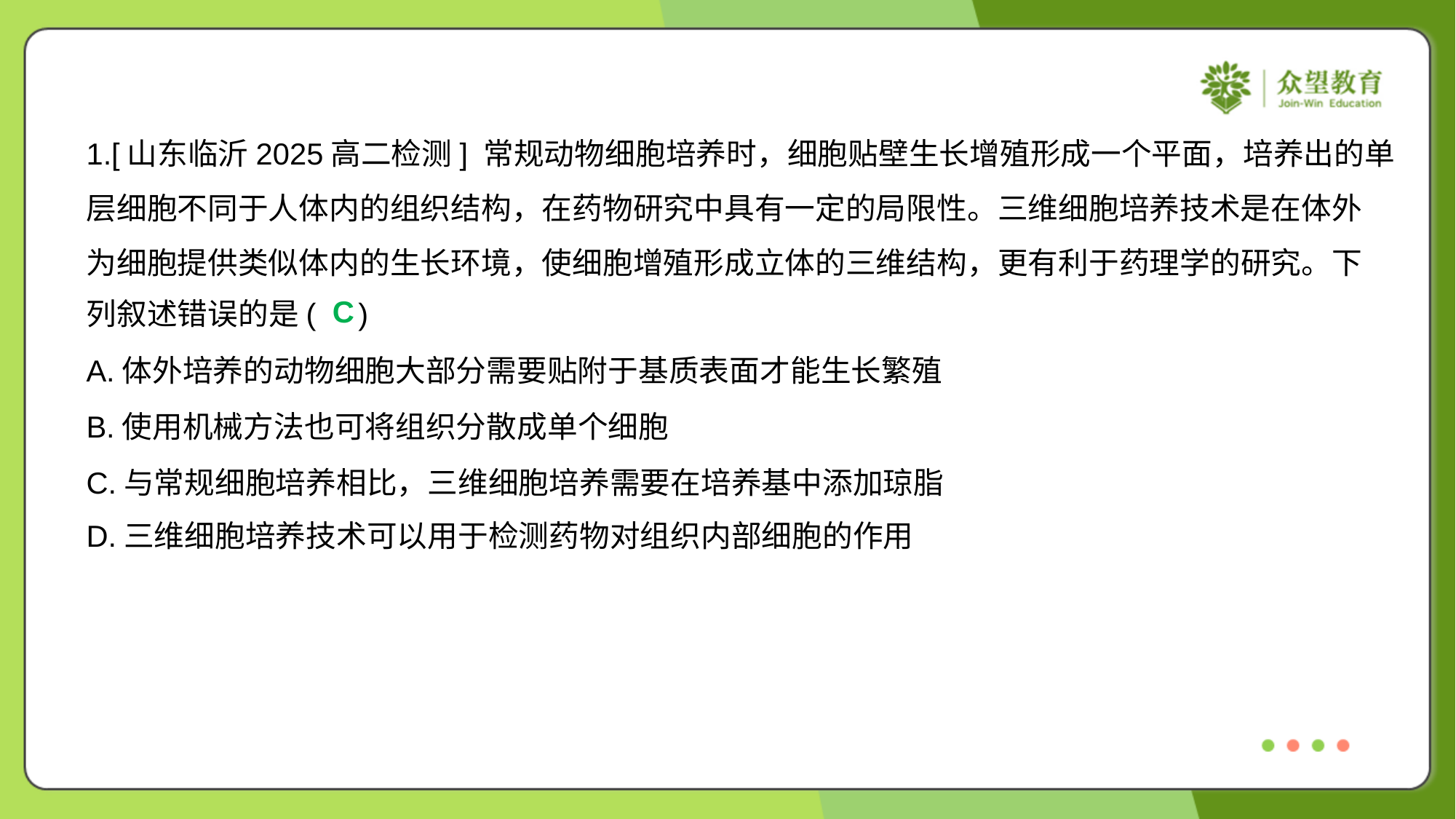

1.[山东临沂2025高二检测] 常规动物细胞培养时，细胞贴壁生长增殖形成一个平面，培养出的单
层细胞不同于人体内的组织结构，在药物研究中具有一定的局限性。三维细胞培养技术是在体外
为细胞提供类似体内的生长环境，使细胞增殖形成立体的三维结构，更有利于药理学的研究。下
列叙述错误的是(     )
C
A.体外培养的动物细胞大部分需要贴附于基质表面才能生长繁殖
B.使用机械方法也可将组织分散成单个细胞
C.与常规细胞培养相比，三维细胞培养需要在培养基中添加琼脂
D.三维细胞培养技术可以用于检测药物对组织内部细胞的作用